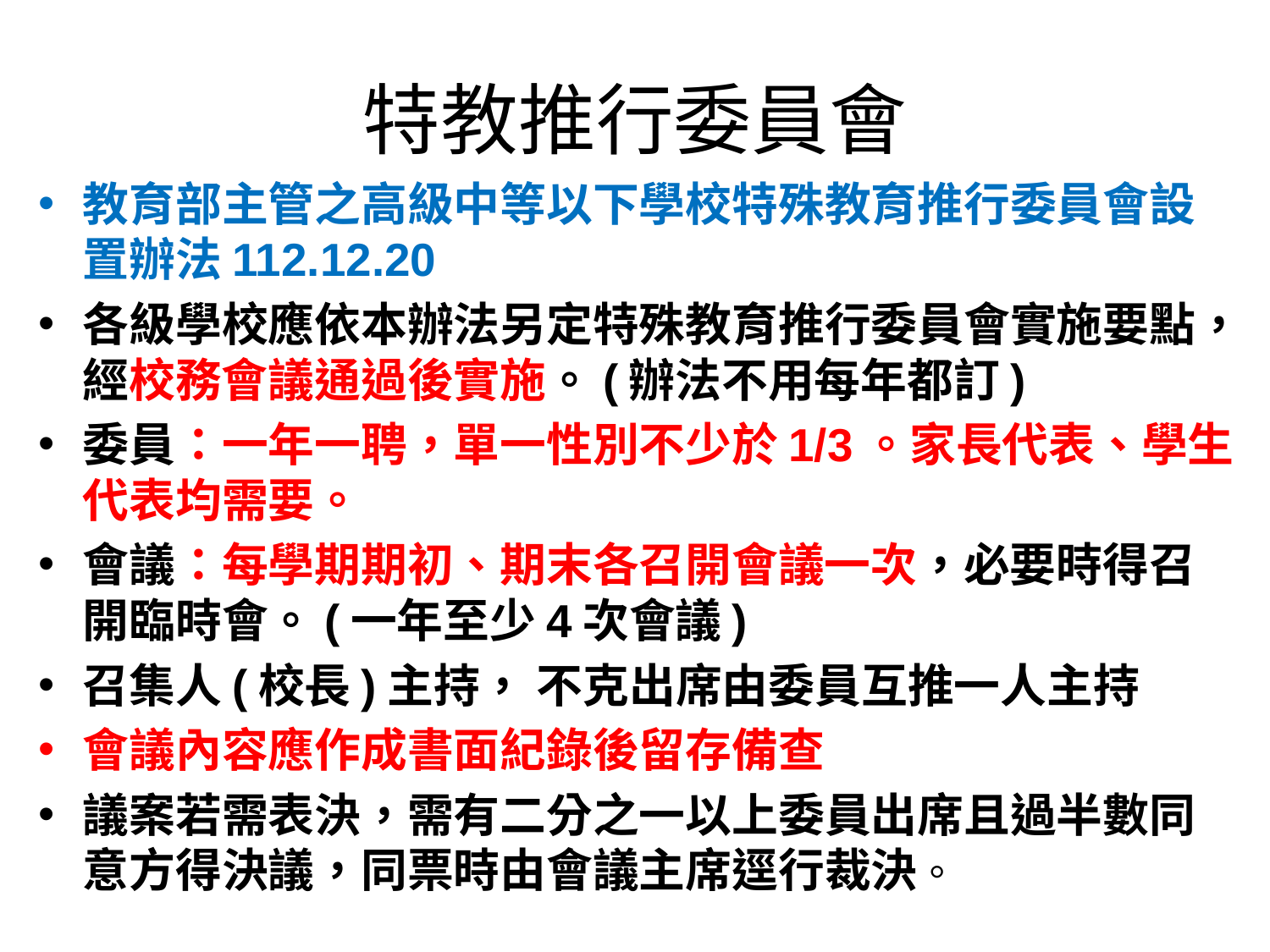

# 特教推行委員會
教育部主管之高級中等以下學校特殊教育推行委員會設置辦法112.12.20
各級學校應依本辦法另定特殊教育推行委員會實施要點，經校務會議通過後實施。(辦法不用每年都訂)
委員：一年一聘，單一性別不少於1/3。家長代表、學生代表均需要。
會議：每學期期初、期末各召開會議一次，必要時得召開臨時會。(一年至少4次會議)
召集人(校長)主持， 不克出席由委員互推一人主持
會議內容應作成書面紀錄後留存備查
議案若需表決，需有二分之一以上委員出席且過半數同意方得決議，同票時由會議主席逕行裁決。